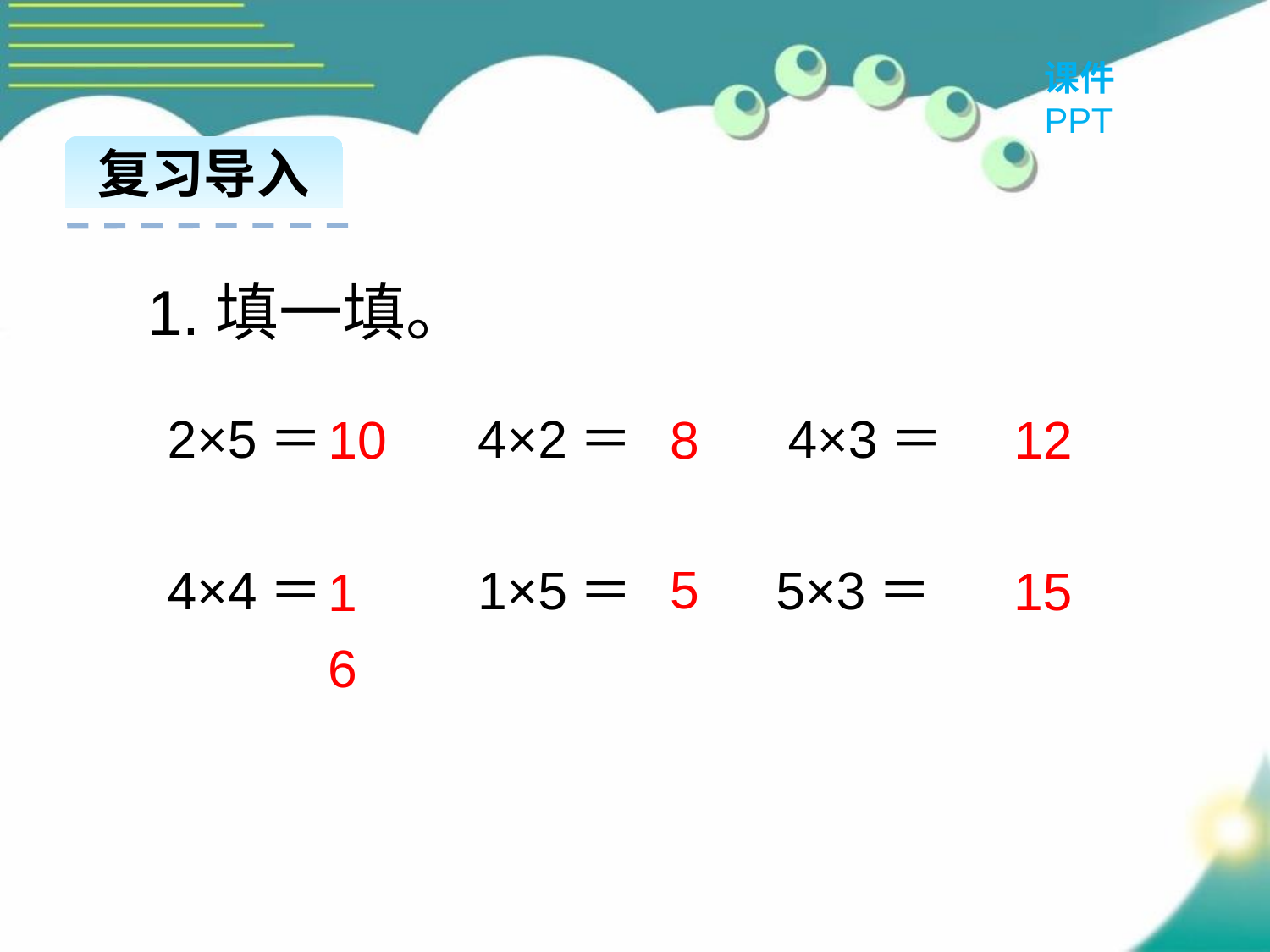

课件PPT
复习导入

1.填一填。
2×5＝            4×2＝            4×3＝

4×4＝            1×5＝           5×3＝
8
12
10
5
15
16